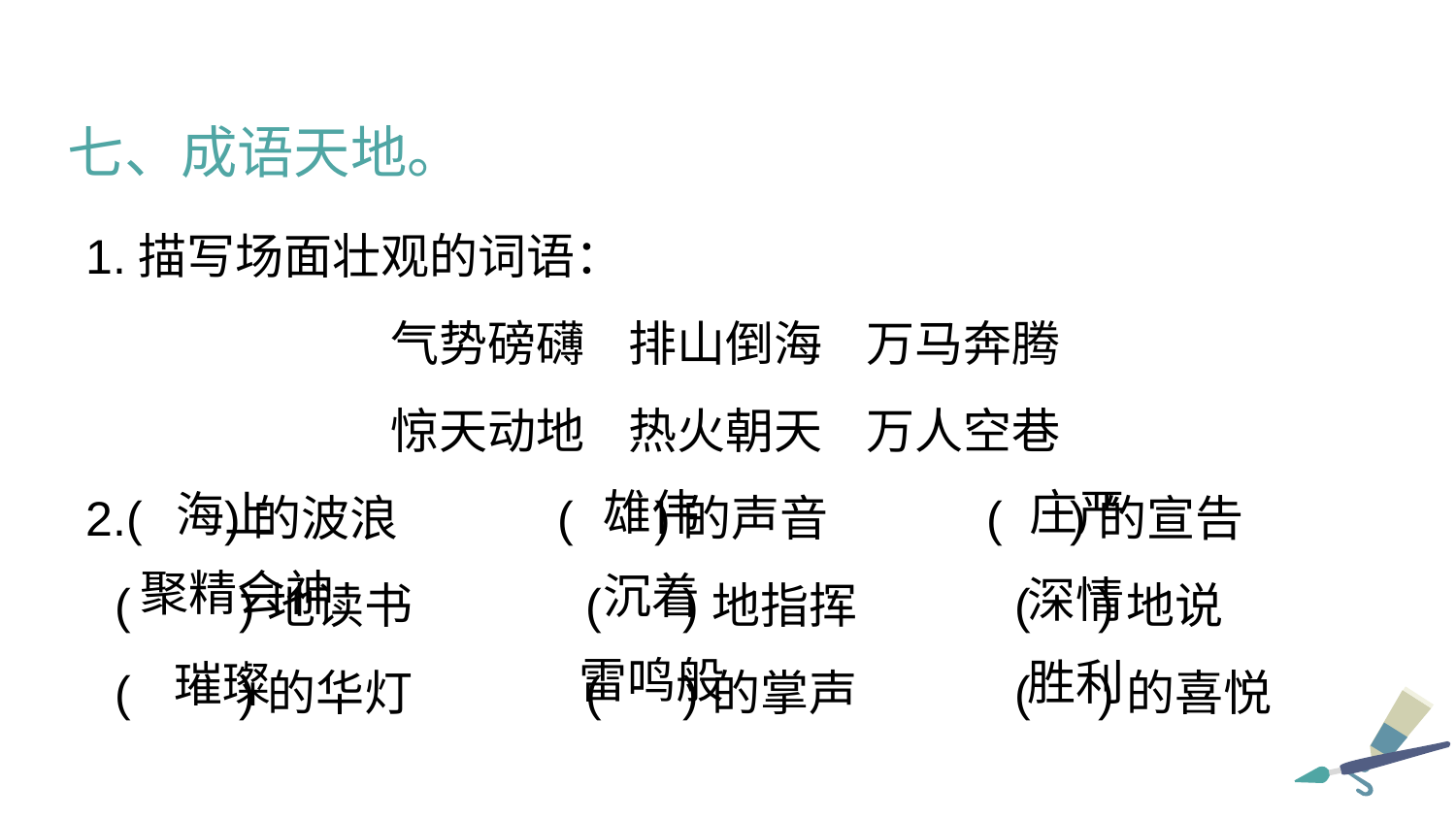

七、成语天地。
1.描写场面壮观的词语：

2.(      )的波浪	(      )的声音	(     )的宣告
(        )地读书	(      )地指挥	(     )地说
(        )的华灯	(      )的掌声	(     )的喜悦
气势磅礴    排山倒海    万马奔腾
惊天动地    热火朝天    万人空巷
雄伟
庄严
海上
聚精会神
沉着
深情
雷鸣般
胜利
璀璨